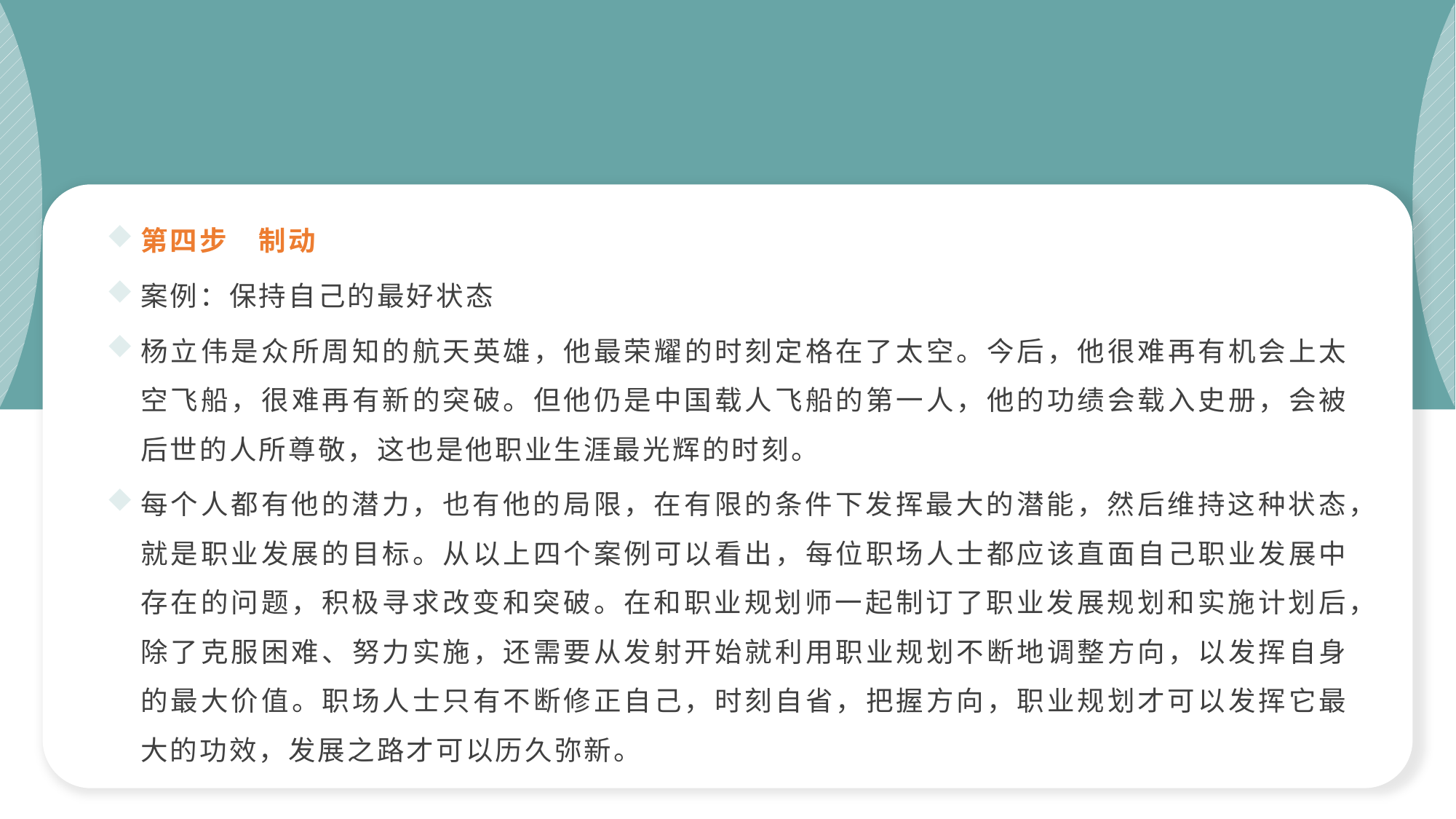

第四步　制动
案例：保持自己的最好状态
杨立伟是众所周知的航天英雄，他最荣耀的时刻定格在了太空。今后，他很难再有机会上太空飞船，很难再有新的突破。但他仍是中国载人飞船的第一人，他的功绩会载入史册，会被后世的人所尊敬，这也是他职业生涯最光辉的时刻。
每个人都有他的潜力，也有他的局限，在有限的条件下发挥最大的潜能，然后维持这种状态，就是职业发展的目标。从以上四个案例可以看出，每位职场人士都应该直面自己职业发展中存在的问题，积极寻求改变和突破。在和职业规划师一起制订了职业发展规划和实施计划后，除了克服困难、努力实施，还需要从发射开始就利用职业规划不断地调整方向，以发挥自身的最大价值。职场人士只有不断修正自己，时刻自省，把握方向，职业规划才可以发挥它最大的功效，发展之路才可以历久弥新。